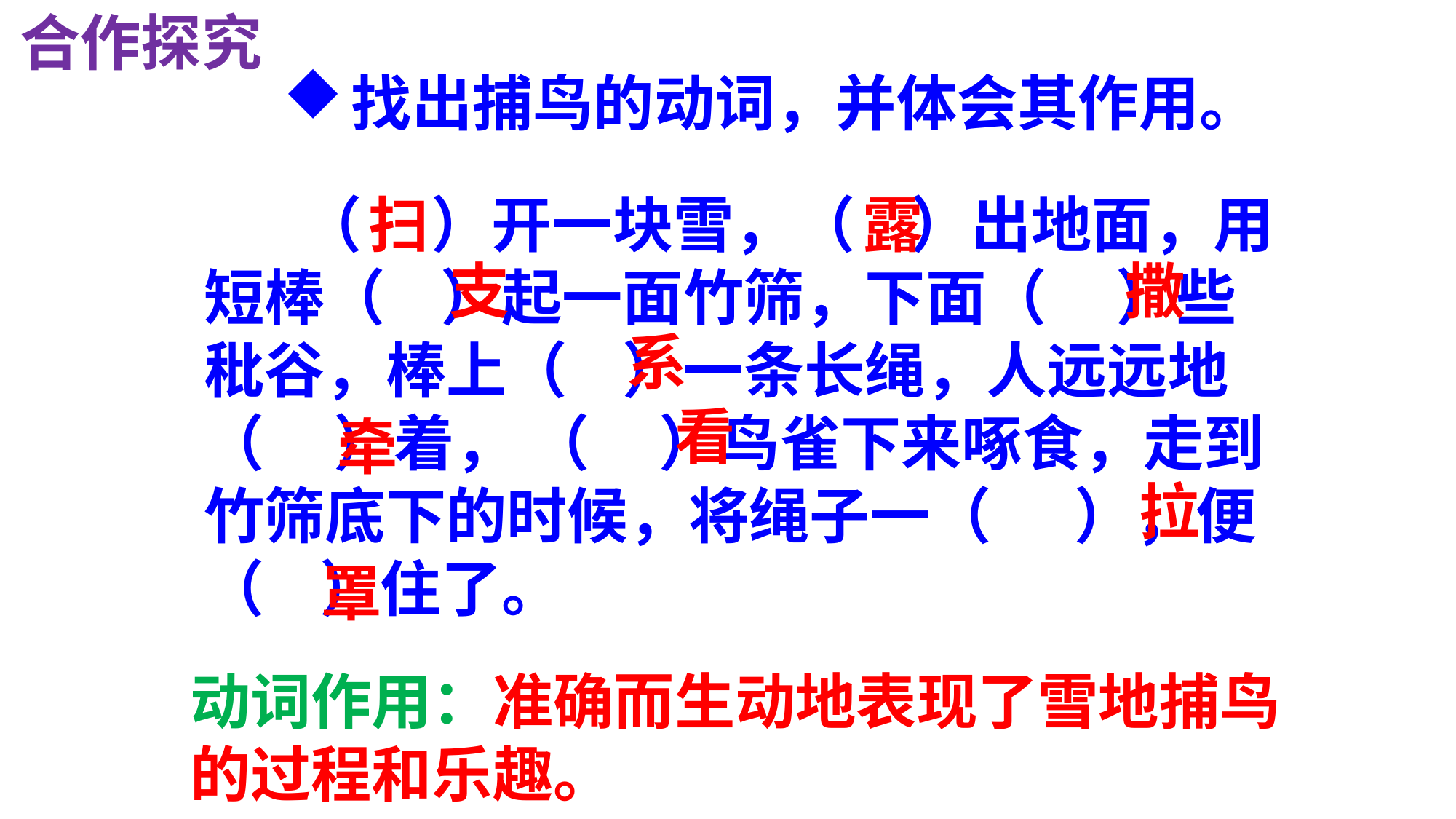

合作探究
找出捕鸟的动词，并体会其作用。
      （     ）开一块雪，（    ）出地面，用短棒（    ）起一面竹筛，下面（     ）些秕谷，棒上（    ）一条长绳，人远远地（     ）着， （     ）鸟雀下来啄食，走到竹筛底下的时候，将绳子一（      ），便（    ）住了。
扫
露
支
撒
系
看
牵
拉
罩
动词作用：准确而生动地表现了雪地捕鸟的过程和乐趣。